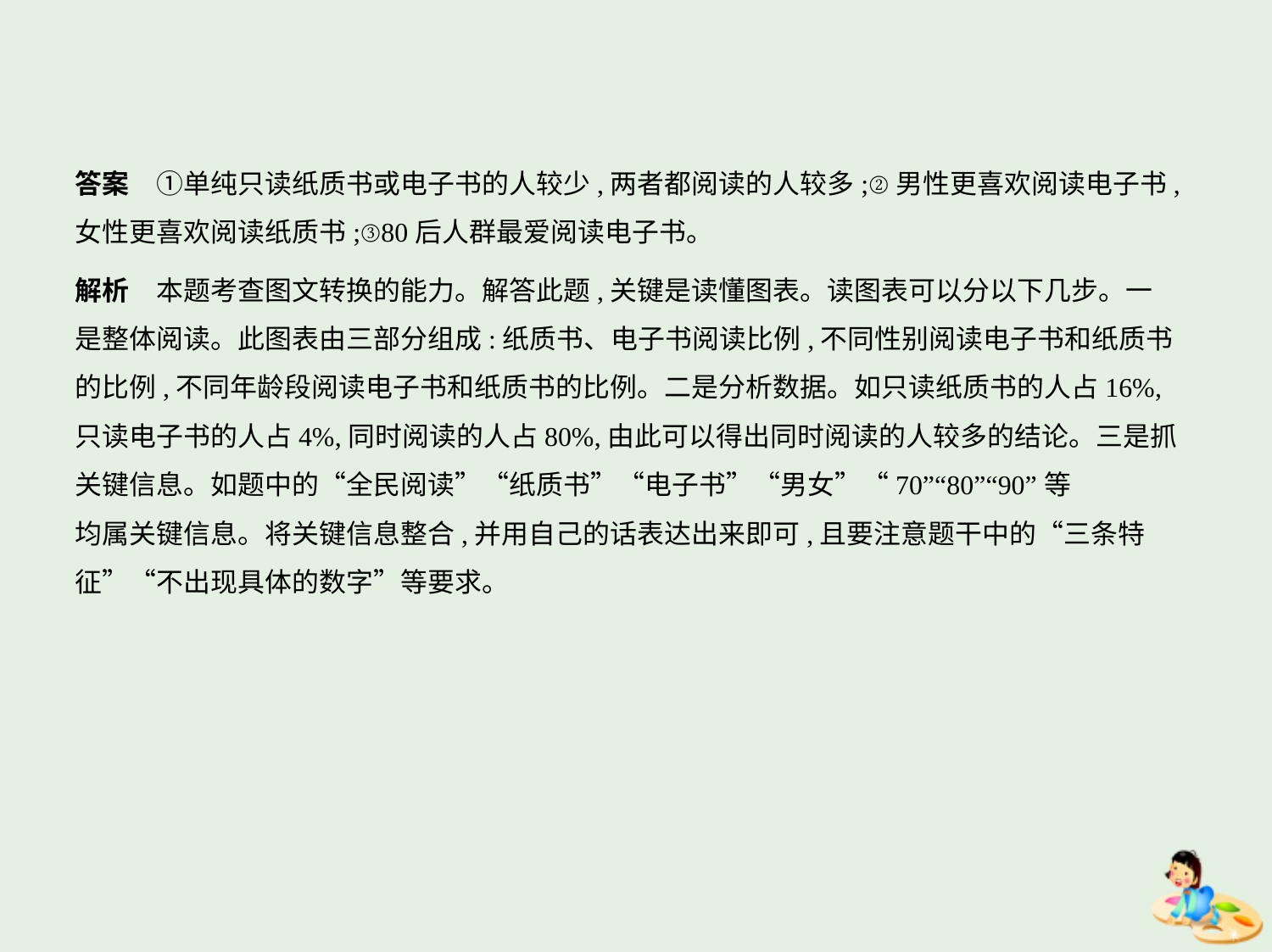

答案　①单纯只读纸质书或电子书的人较少,两者都阅读的人较多;②男性更喜欢阅读电子书,
女性更喜欢阅读纸质书;③80后人群最爱阅读电子书。
解析　本题考查图文转换的能力。解答此题,关键是读懂图表。读图表可以分以下几步。一
是整体阅读。此图表由三部分组成:纸质书、电子书阅读比例,不同性别阅读电子书和纸质书
的比例,不同年龄段阅读电子书和纸质书的比例。二是分析数据。如只读纸质书的人占16%,
只读电子书的人占4%,同时阅读的人占80%,由此可以得出同时阅读的人较多的结论。三是抓
关键信息。如题中的“全民阅读”“纸质书”“电子书”“男女”“70”“80”“90”等
均属关键信息。将关键信息整合,并用自己的话表达出来即可,且要注意题干中的“三条特
征”“不出现具体的数字”等要求。